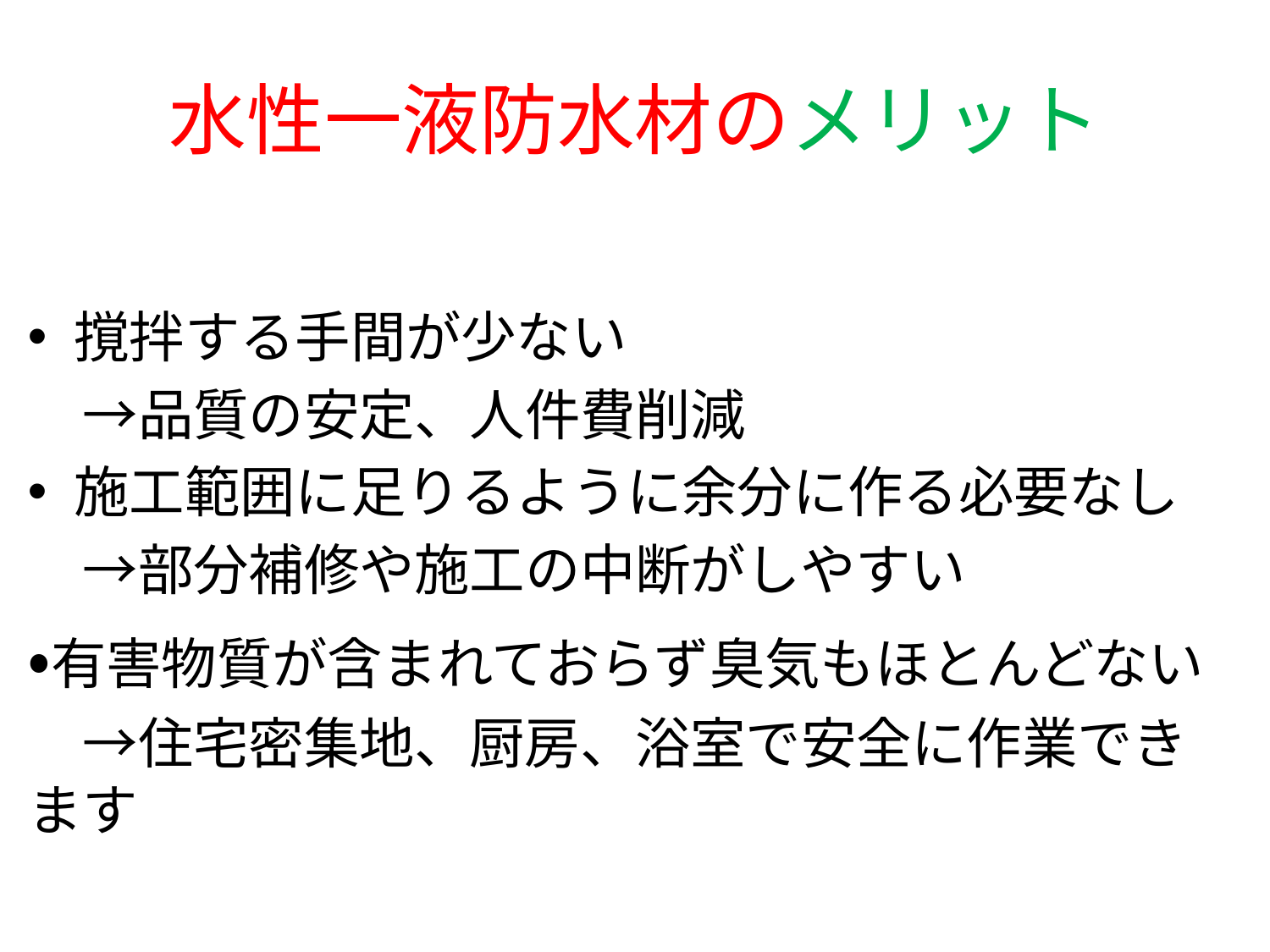

# 水性一液防水材のメリット
撹拌する手間が少ない
　→品質の安定、人件費削減
施工範囲に足りるように余分に作る必要なし
　→部分補修や施工の中断がしやすい
・有害物質が含まれておらず臭気もほとんどない
　→住宅密集地、厨房、浴室で安全に作業できます